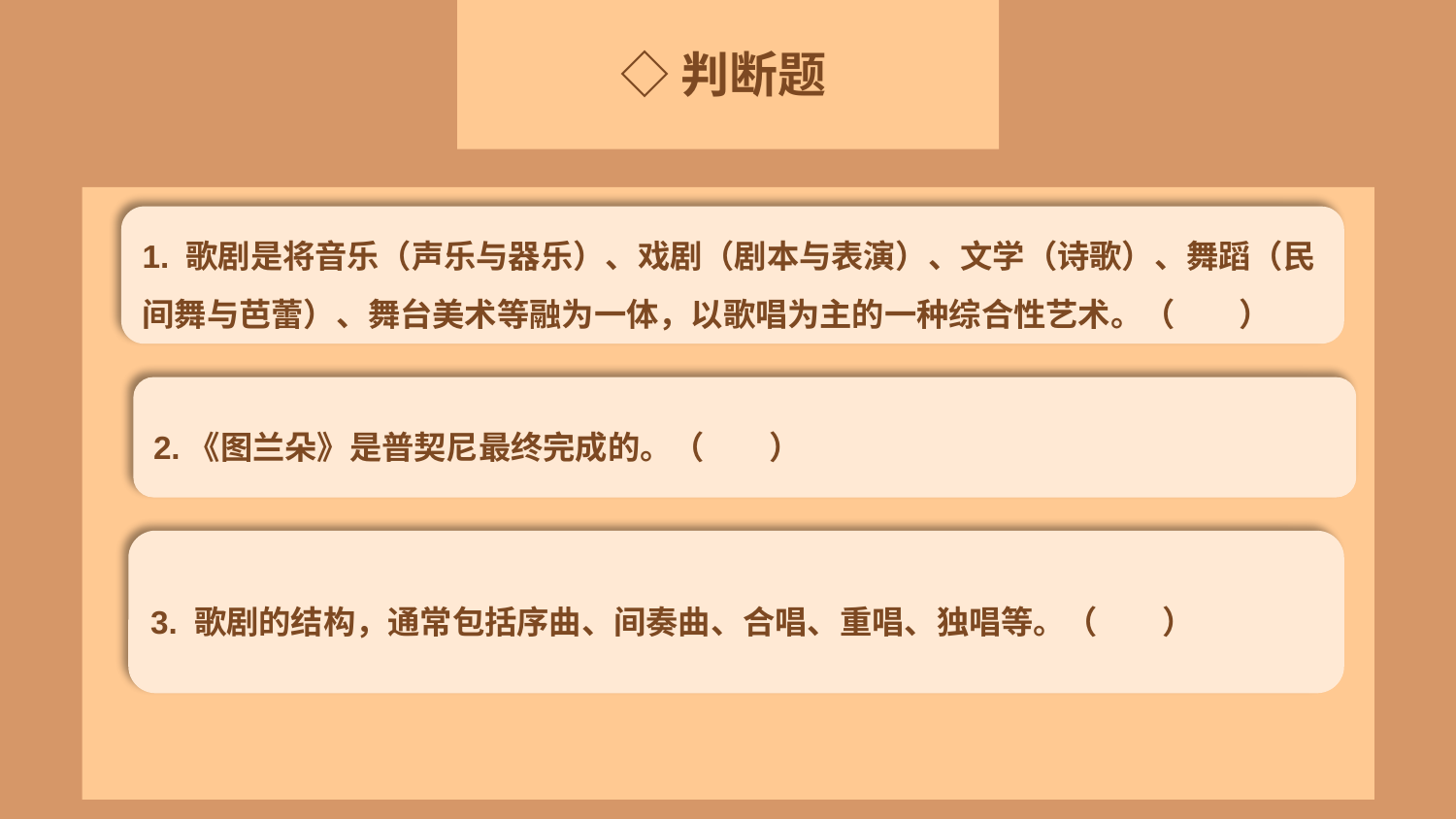

◇判断题

1. 歌剧是将音乐（声乐与器乐）、戏剧（剧本与表演）、文学（诗歌）、舞蹈（民间舞与芭蕾）、舞台美术等融为一体，以歌唱为主的一种综合性艺术。（　　）
2.《图兰朵》是普契尼最终完成的。（　　）
3. 歌剧的结构，通常包括序曲、间奏曲、合唱、重唱、独唱等。（　　）